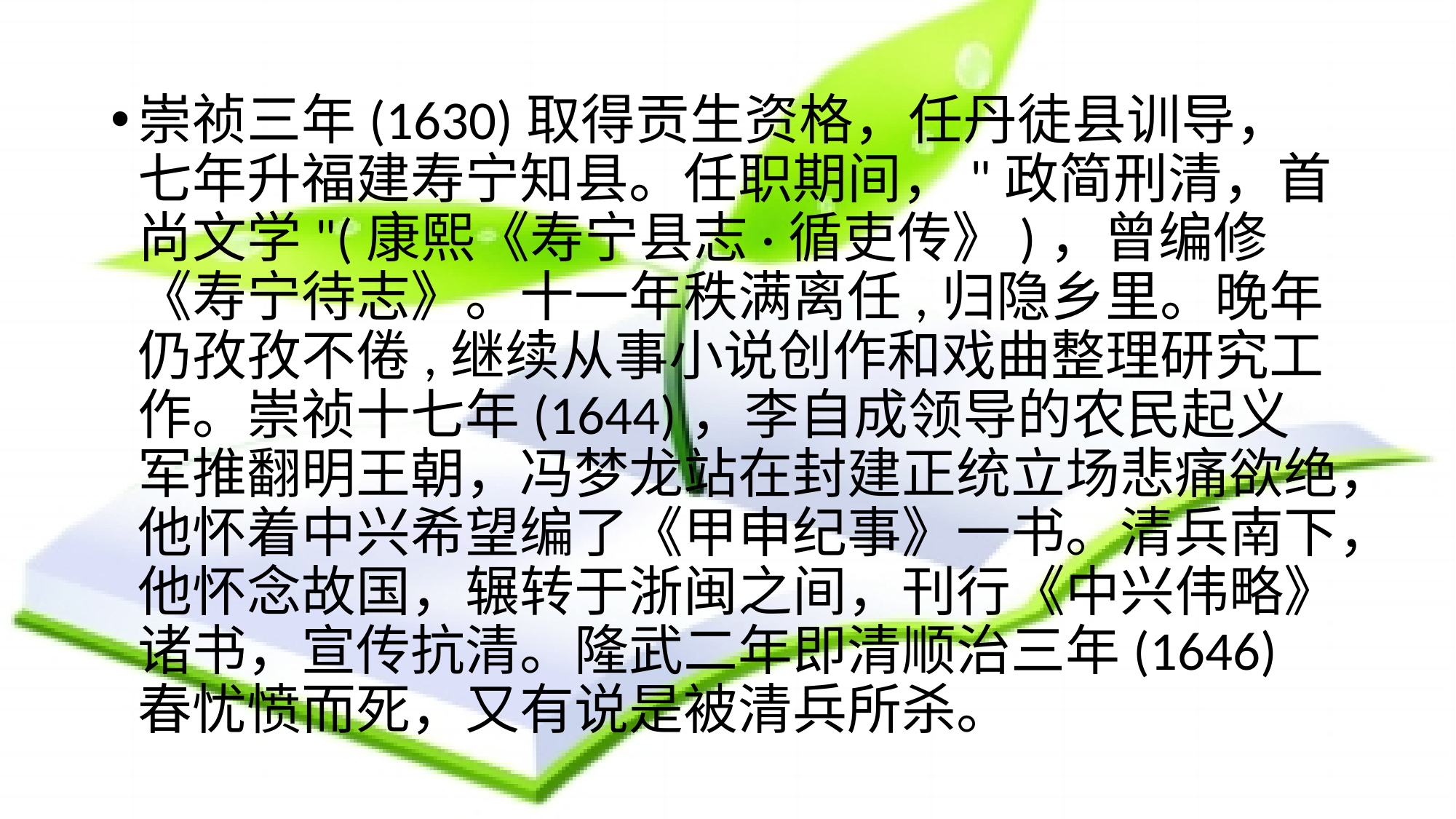

崇祯三年(1630)取得贡生资格，任丹徒县训导，七年升福建寿宁知县。任职期间，"政简刑清，首尚文学"(康熙《寿宁县志·循吏传》)，曾编修《寿宁待志》。十一年秩满离任,归隐乡里。晚年仍孜孜不倦,继续从事小说创作和戏曲整理研究工作。崇祯十七年(1644)，李自成领导的农民起义军推翻明王朝，冯梦龙站在封建正统立场悲痛欲绝，他怀着中兴希望编了《甲申纪事》一书。清兵南下，他怀念故国，辗转于浙闽之间，刊行《中兴伟略》诸书，宣传抗清。隆武二年即清顺治三年(1646)春忧愤而死，又有说是被清兵所杀。